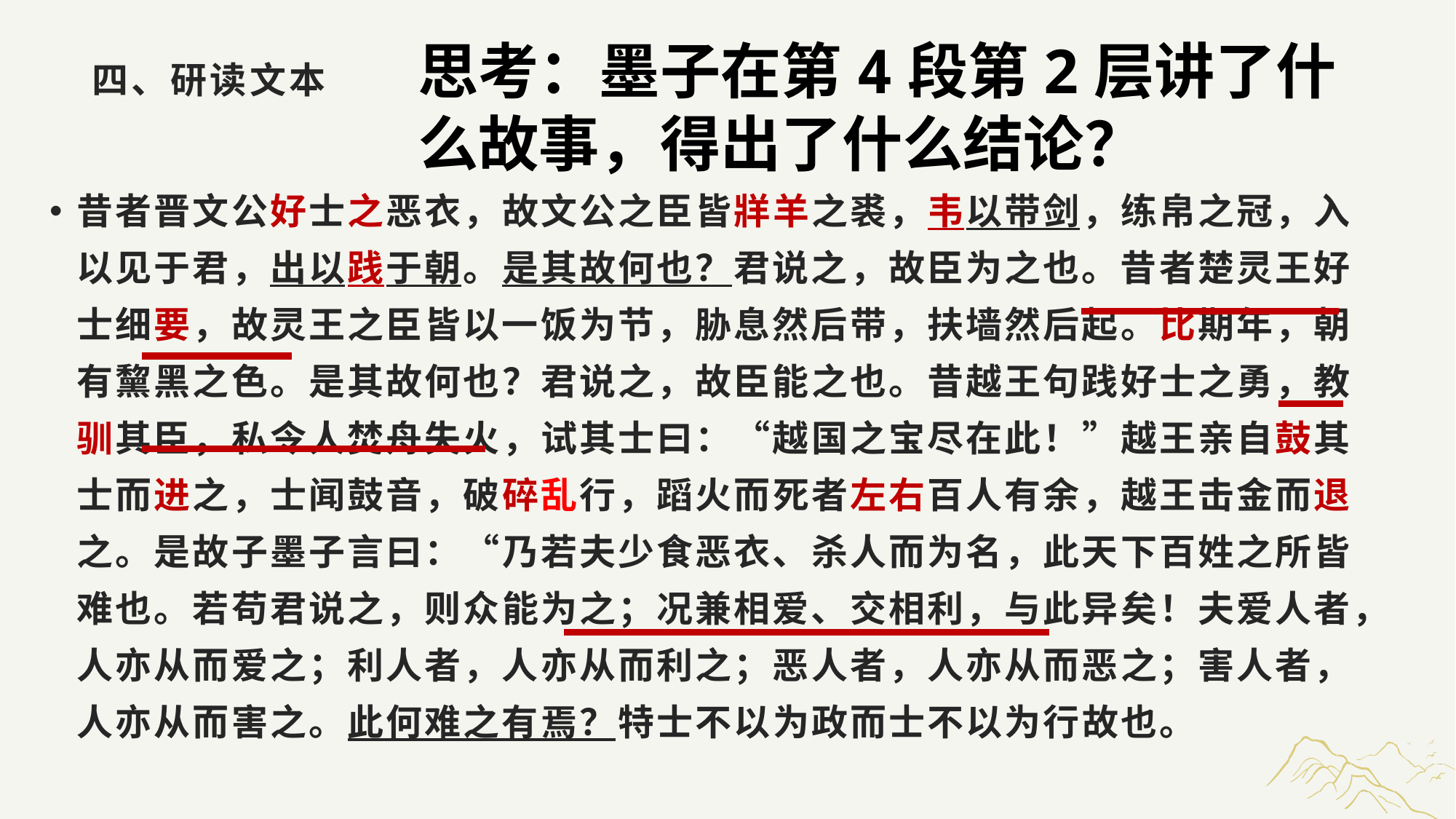

思考：墨子在第4段第2层讲了什么故事，得出了什么结论？
# 四、研读文本
昔者晋文公好士之恶衣，故文公之臣皆牂羊之裘，韦以带剑，练帛之冠，入以见于君，出以践于朝。是其故何也？君说之，故臣为之也。昔者楚灵王好士细要，故灵王之臣皆以一饭为节，胁息然后带，扶墙然后起。比期年，朝有黧黑之色。是其故何也？君说之，故臣能之也。昔越王句践好士之勇，教驯其臣，私令人焚舟失火，试其士曰：“越国之宝尽在此！”越王亲自鼓其士而进之，士闻鼓音，破碎乱行，蹈火而死者左右百人有余，越王击金而退之。是故子墨子言曰：“乃若夫少食恶衣、杀人而为名，此天下百姓之所皆难也。若苟君说之，则众能为之；况兼相爱、交相利，与此异矣！夫爱人者，人亦从而爱之；利人者，人亦从而利之；恶人者，人亦从而恶之；害人者，人亦从而害之。此何难之有焉？特士不以为政而士不以为行故也。